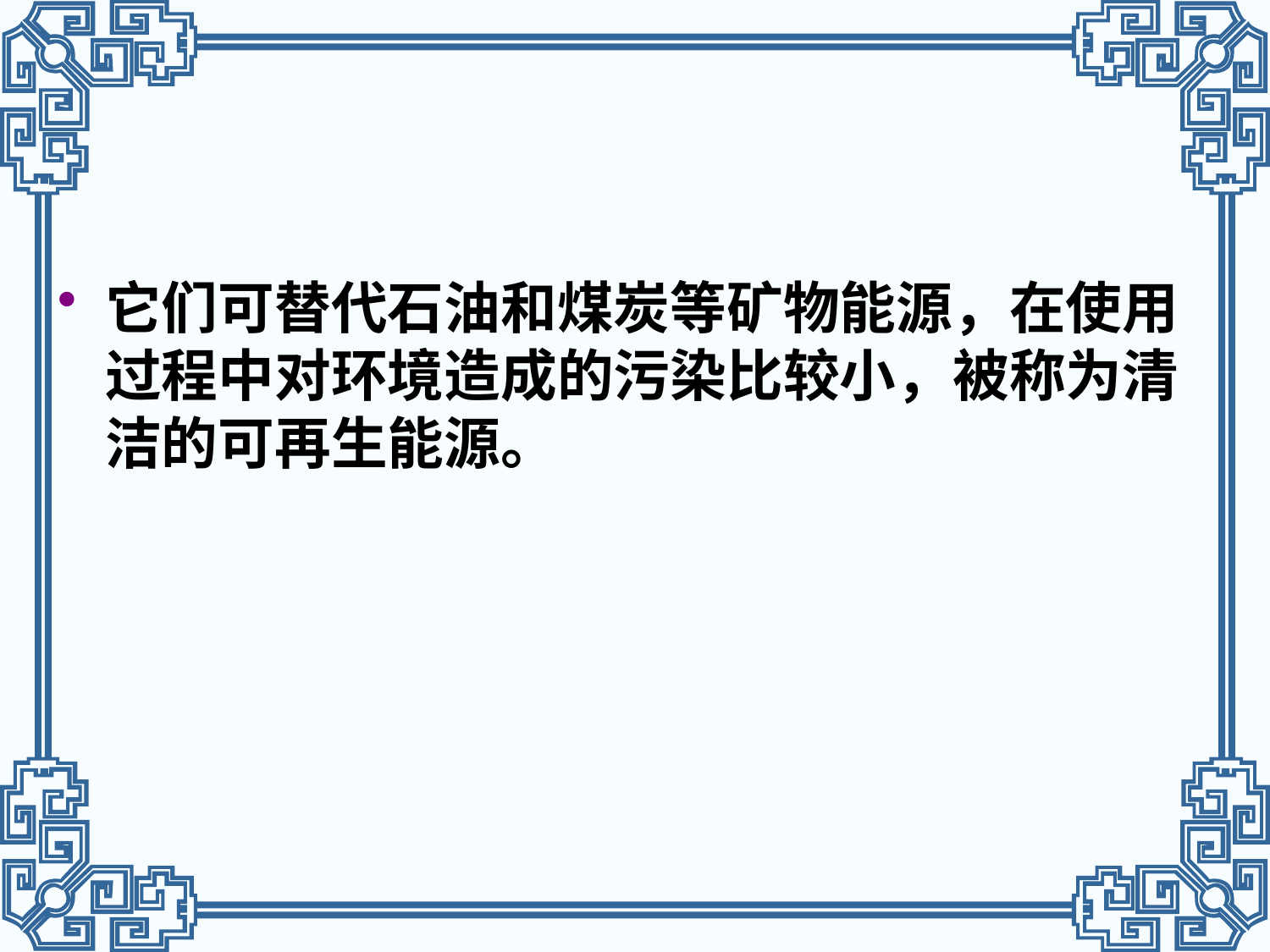

#
它们可替代石油和煤炭等矿物能源，在使用过程中对环境造成的污染比较小，被称为清洁的可再生能源。